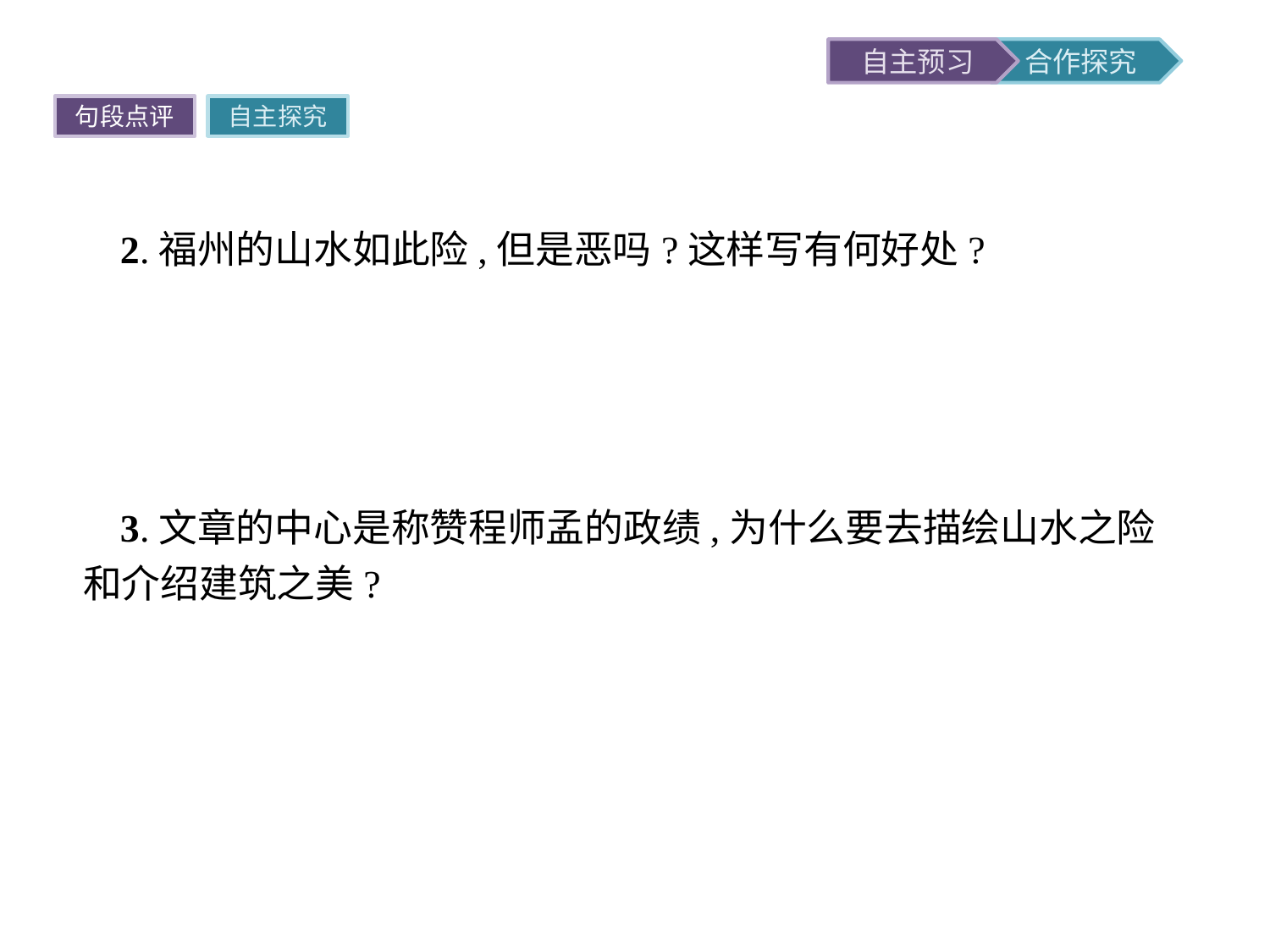

句段点评
自主探究
2.福州的山水如此险,但是恶吗?这样写有何好处?
提示作者写福州山水时,强调险而不恶,怪而不凶,景物给人的感觉是奇、险、美。山是静的,但作者以路衬山,把山写活了;水是静的,作者肆意点染,赋予了水以生命。可以说,作者不仅写出了山水之“形”,也写出了山水之“神”。
3.文章的中心是称赞程师孟的政绩,为什么要去描绘山水之险和介绍建筑之美?
提示因山水险要,所以建筑不易;此处民居美、宫殿盛更是难得,难得而有成,说明此处政通人和,官员治理有方。作者用迂回曲折的方式赞美了程公的政绩之卓著。